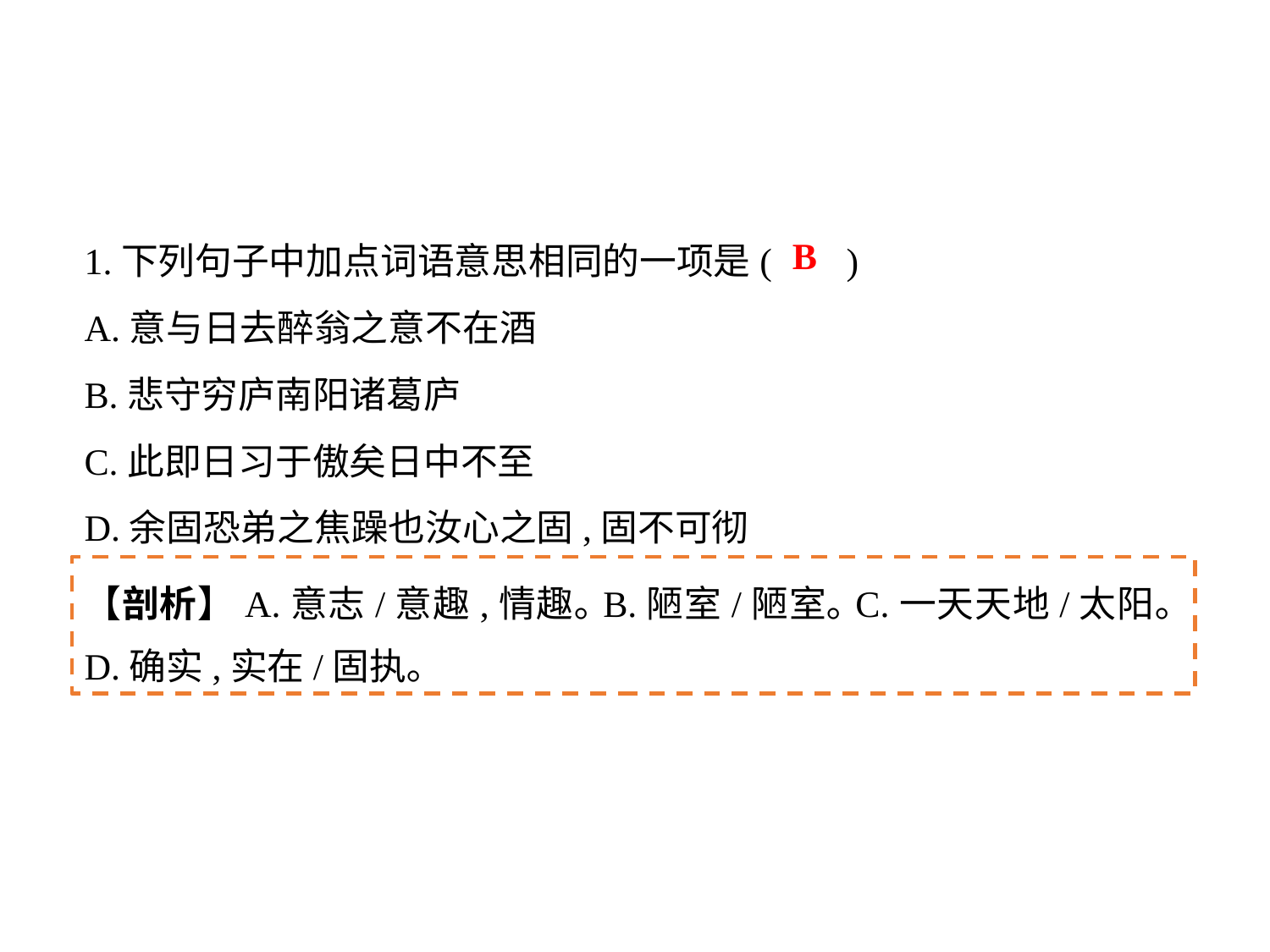

1.下列句子中加点词语意思相同的一项是(	)
A.意与日去醉翁之意不在酒
B.悲守穷庐南阳诸葛庐
C.此即日习于傲矣日中不至
D.余固恐弟之焦躁也汝心之固,固不可彻
B
【剖析】A.意志/意趣,情趣｡B.陋室/陋室｡C.一天天地/太阳｡D.确实,实在/固执｡